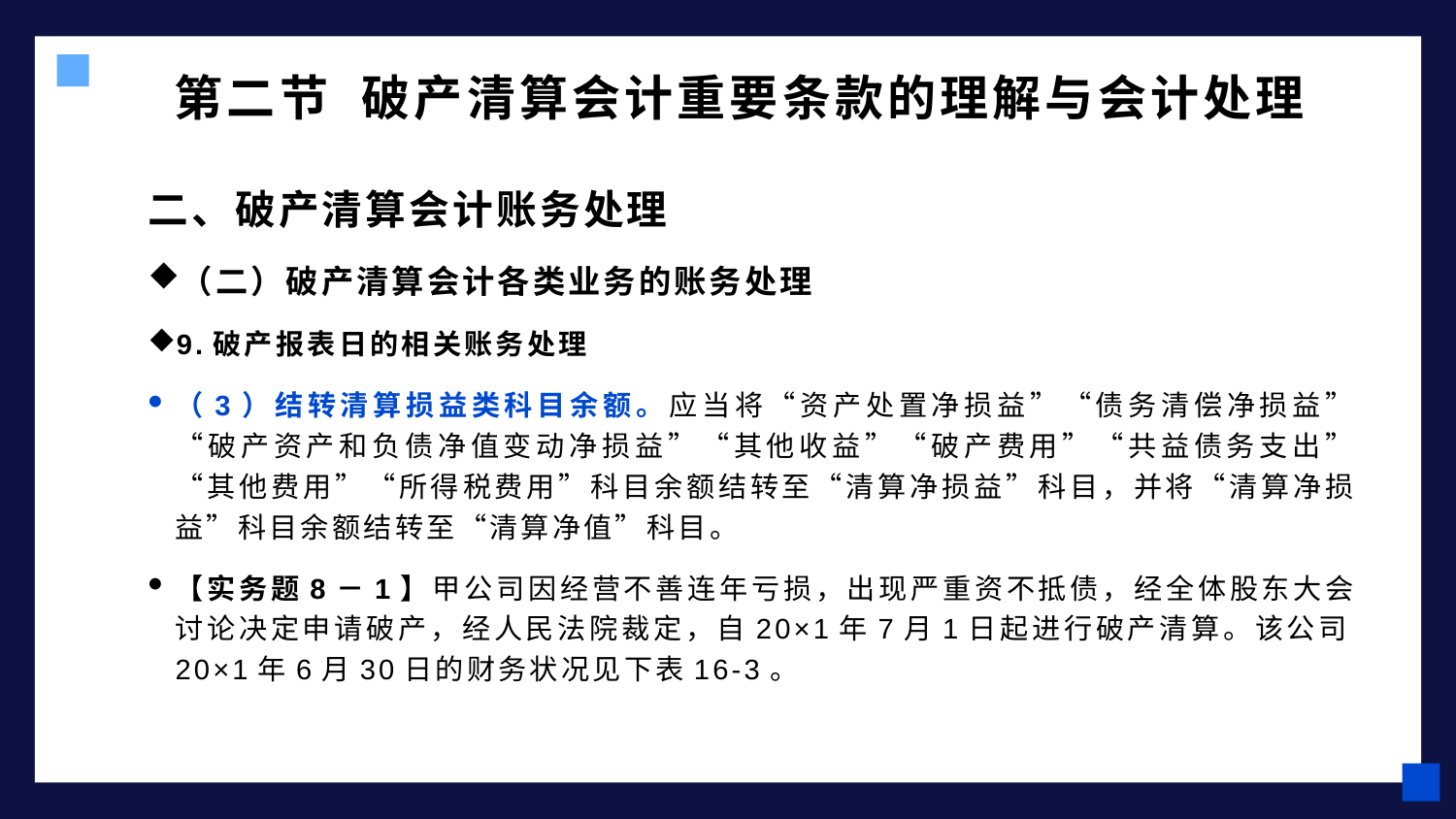

# 第二节  破产清算会计重要条款的理解与会计处理
二、破产清算会计账务处理
（二）破产清算会计各类业务的账务处理
9.破产报表日的相关账务处理
（3）结转清算损益类科目余额。应当将“资产处置净损益”“债务清偿净损益”“破产资产和负债净值变动净损益”“其他收益”“破产费用”“共益债务支出”“其他费用”“所得税费用”科目余额结转至“清算净损益”科目，并将“清算净损益”科目余额结转至“清算净值”科目。
【实务题8－1】甲公司因经营不善连年亏损，出现严重资不抵债，经全体股东大会讨论决定申请破产，经人民法院裁定，自20×1年7月1日起进行破产清算。该公司20×1年6月30日的财务状况见下表16-3。